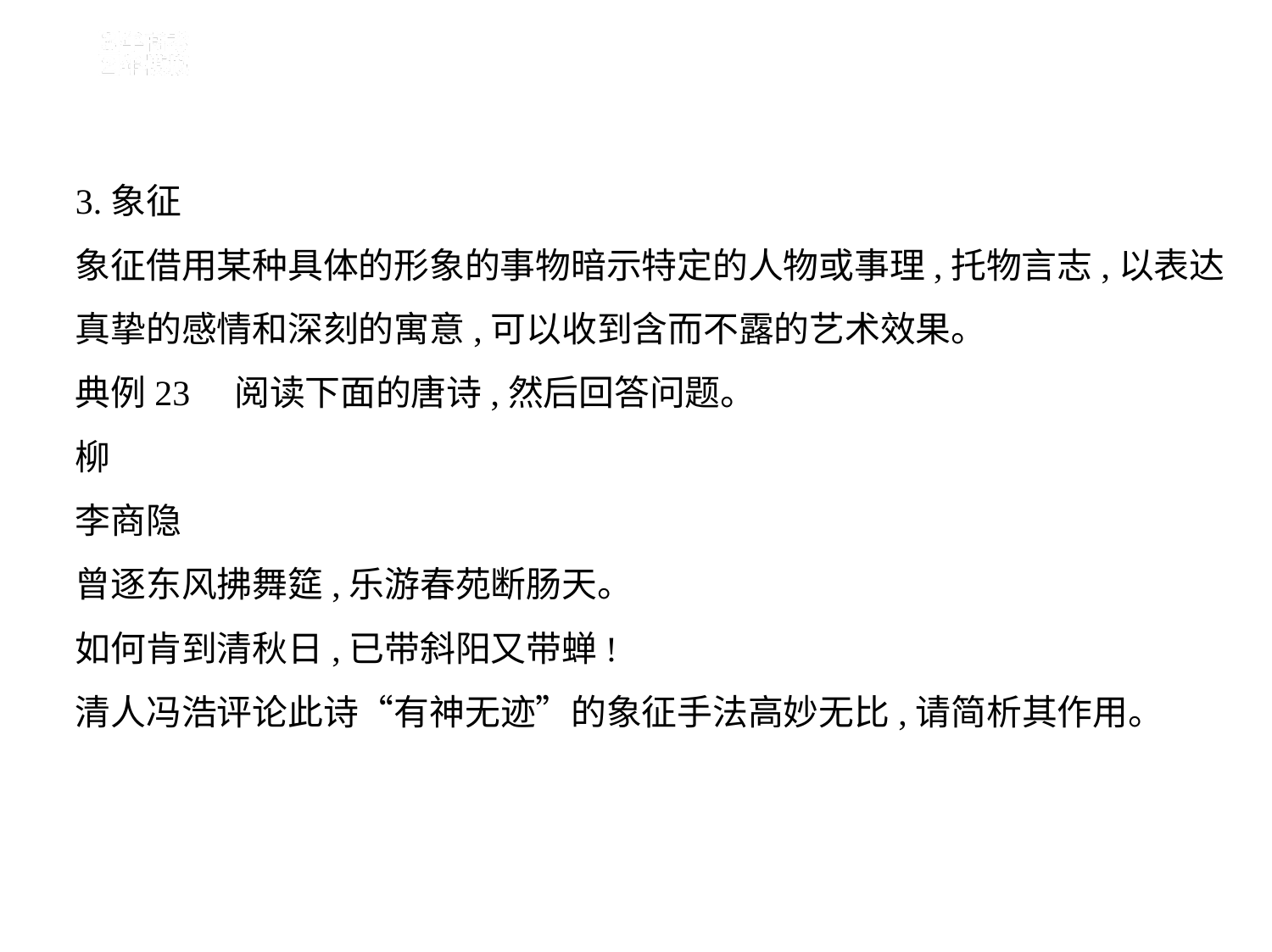

3.象征
象征借用某种具体的形象的事物暗示特定的人物或事理,托物言志,以表达
真挚的感情和深刻的寓意,可以收到含而不露的艺术效果。
典例23　阅读下面的唐诗,然后回答问题。
柳
李商隐
曾逐东风拂舞筵,乐游春苑断肠天。
如何肯到清秋日,已带斜阳又带蝉!
清人冯浩评论此诗“有神无迹”的象征手法高妙无比,请简析其作用。